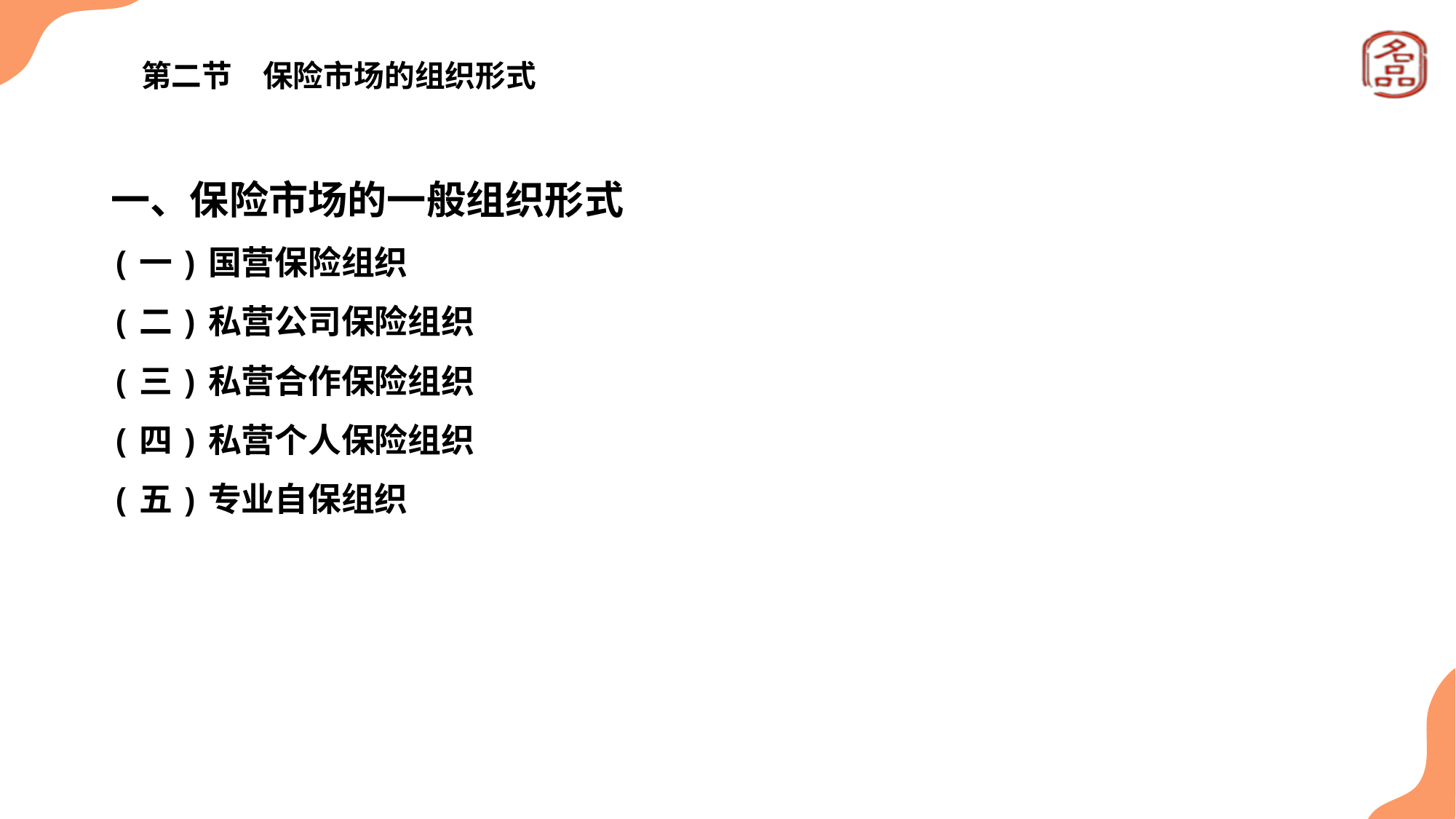

# 第二节　保险市场的组织形式
一、保险市场的一般组织形式
(一)国营保险组织
(二)私营公司保险组织
(三)私营合作保险组织
(四)私营个人保险组织
(五)专业自保组织